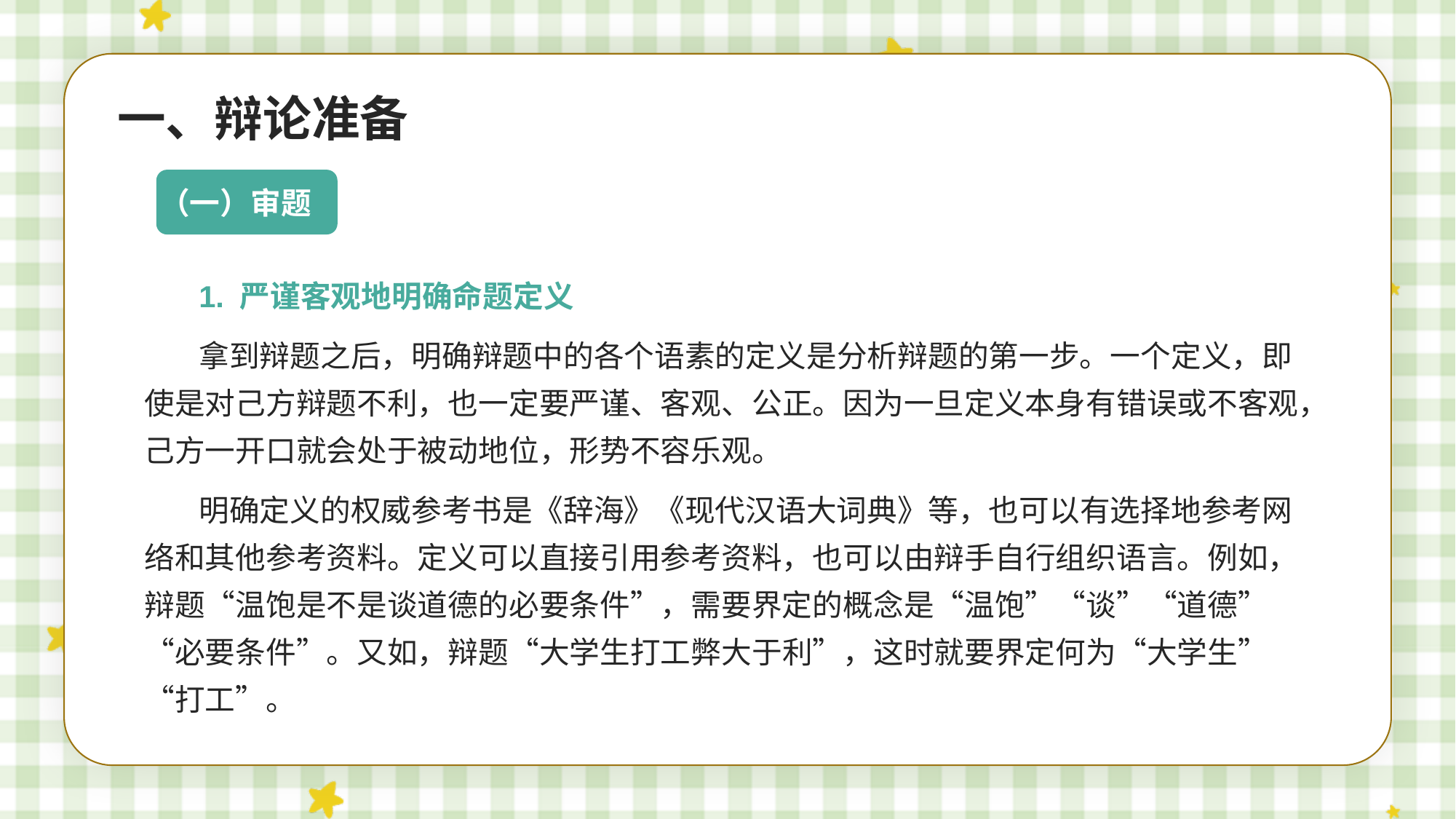

一、辩论准备
（一）审题
1. 严谨客观地明确命题定义
拿到辩题之后，明确辩题中的各个语素的定义是分析辩题的第一步。一个定义，即使是对己方辩题不利，也一定要严谨、客观、公正。因为一旦定义本身有错误或不客观，己方一开口就会处于被动地位，形势不容乐观。
明确定义的权威参考书是《辞海》《现代汉语大词典》等，也可以有选择地参考网络和其他参考资料。定义可以直接引用参考资料，也可以由辩手自行组织语言。例如，辩题“温饱是不是谈道德的必要条件”，需要界定的概念是“温饱”“谈”“道德”“必要条件”。又如，辩题“大学生打工弊大于利”，这时就要界定何为“大学生”“打工”。